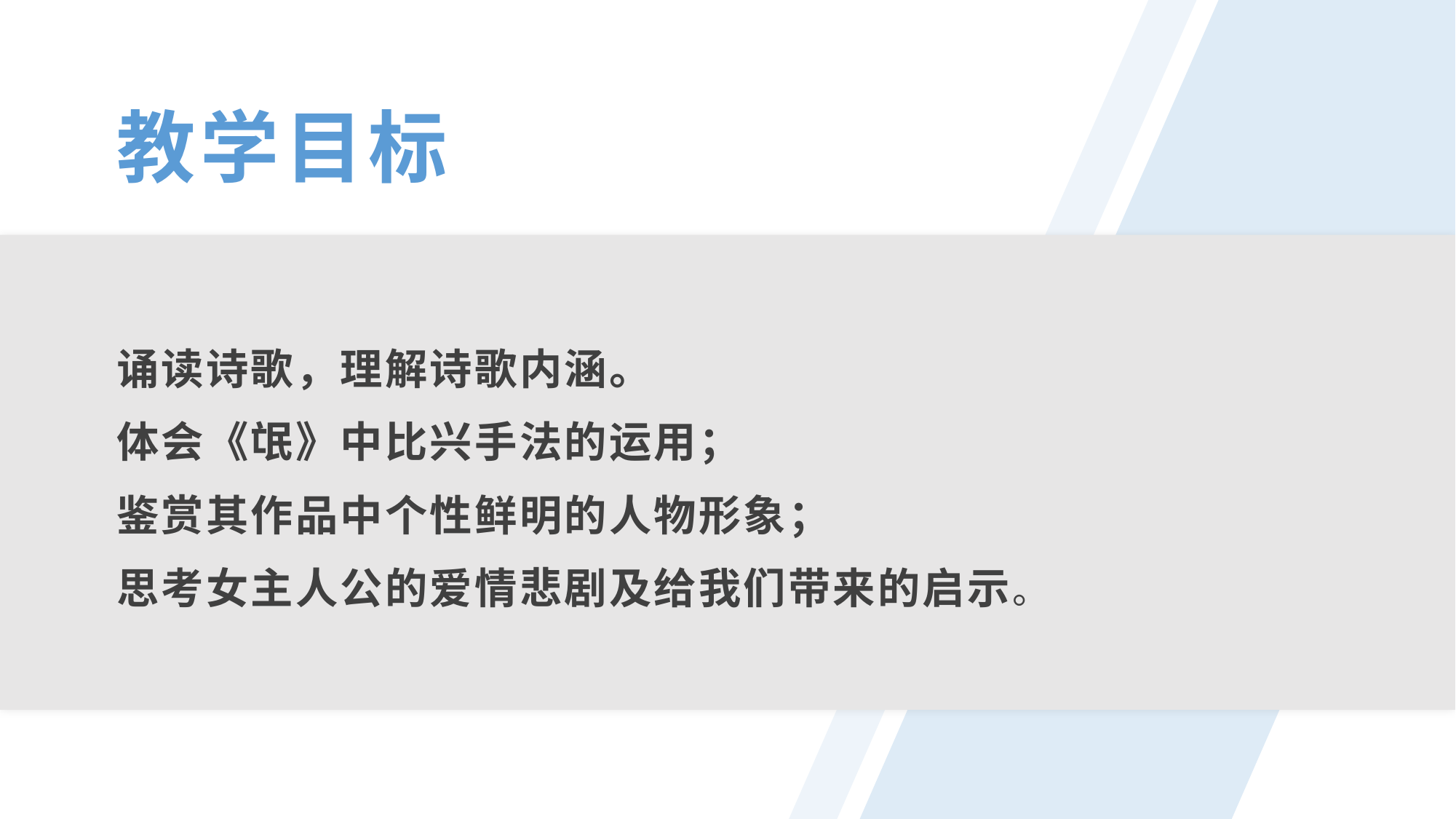

教学目标

诵读诗歌，理解诗歌内涵。
体会《氓》中比兴手法的运用；
鉴赏其作品中个性鲜明的人物形象；
思考女主人公的爱情悲剧及给我们带来的启示。